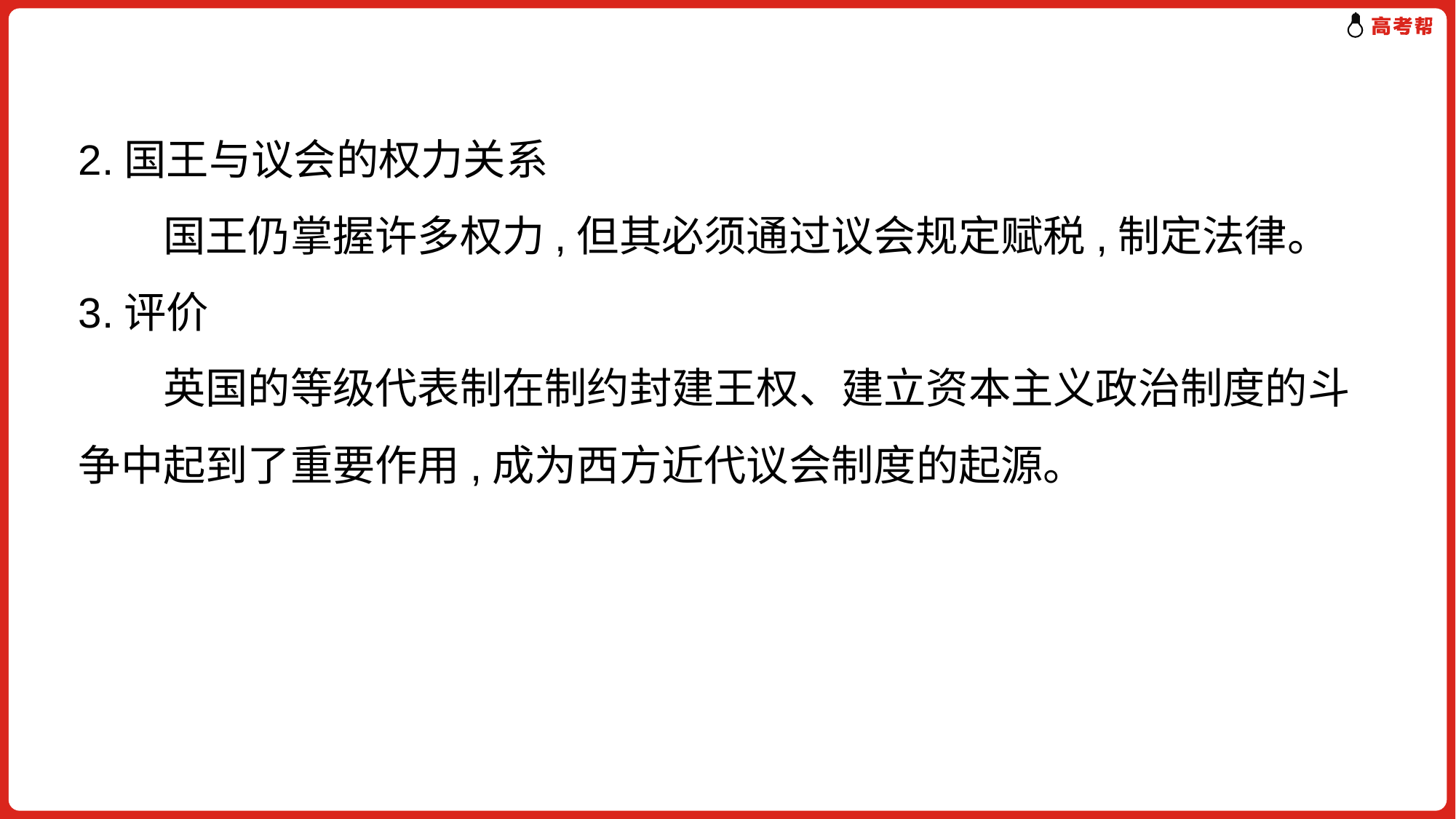

2.国王与议会的权力关系
　　国王仍掌握许多权力,但其必须通过议会规定赋税,制定法律。
3.评价
　　英国的等级代表制在制约封建王权、建立资本主义政治制度的斗争中起到了重要作用,成为西方近代议会制度的起源。